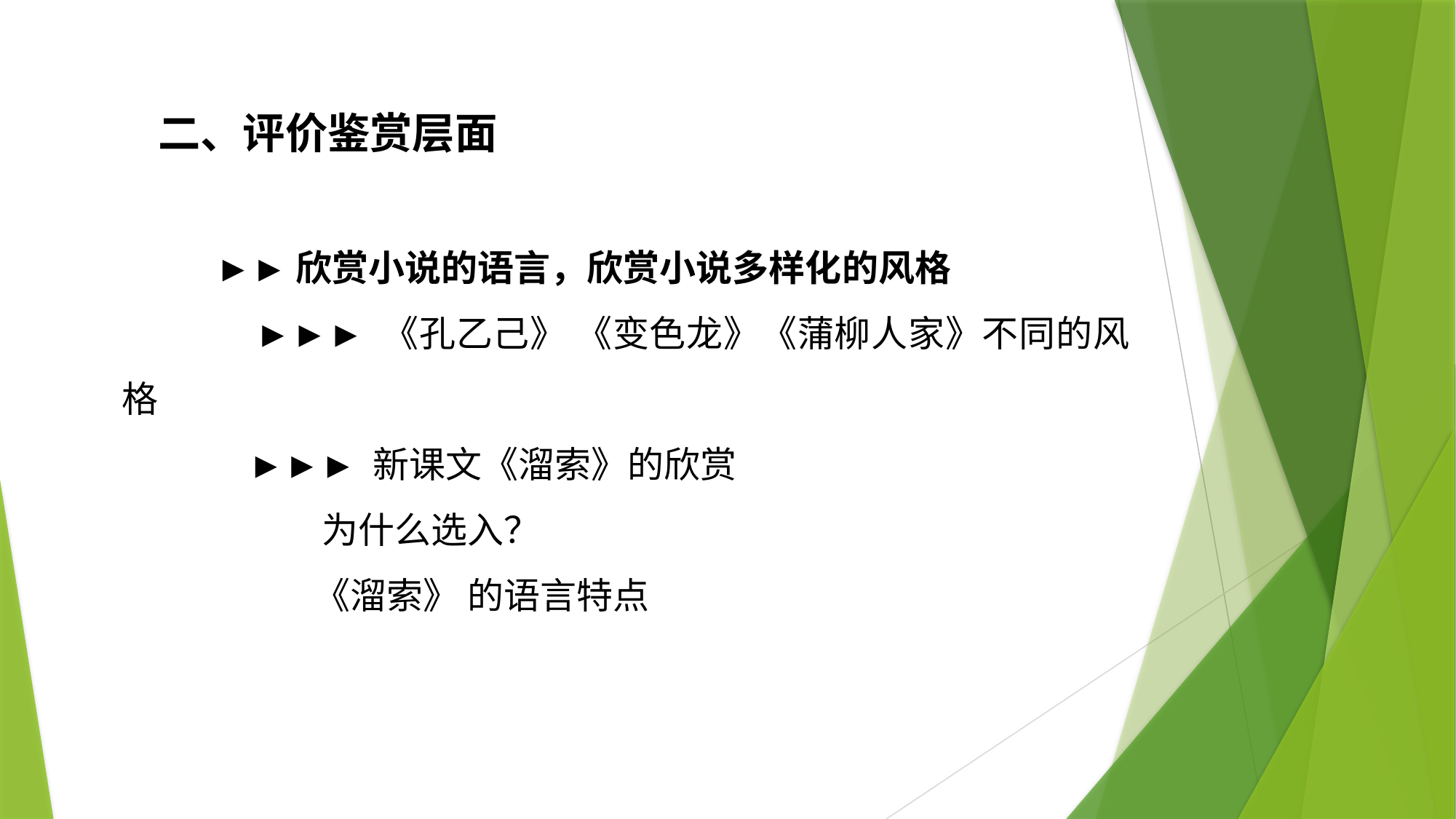

二、评价鉴赏层面

       ►►欣赏小说的语言，欣赏小说多样化的风格
           ►►► 《孔乙己》 《变色龙》《蒲柳人家》不同的风格
           ►►► 新课文《溜索》的欣赏
                   为什么选入？
                  《溜索》 的语言特点